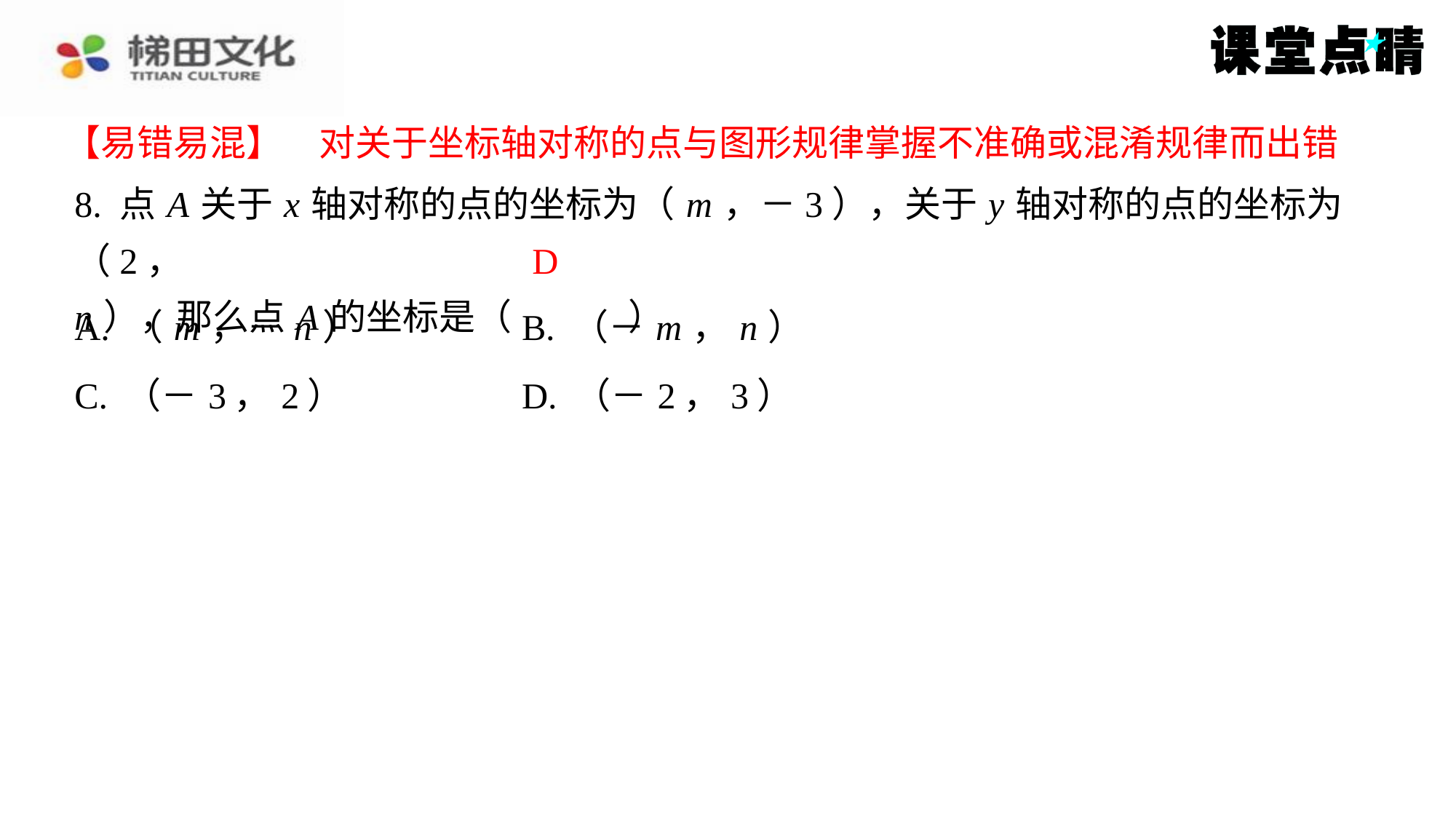

【易错易混】　对关于坐标轴对称的点与图形规律掌握不准确或混淆规律而出错
【易错易混】　对关于坐标轴对称的点与图形规律掌握不准确或混淆规律而出错
8. 点 A 关于 x 轴对称的点的坐标为（ m ，－3），关于 y 轴对称的点的坐标为（2，
n ），那么点 A 的坐标是（　D　）
D
| A. （ m ，－ n ） | B. （－ m ， n ） |
| --- | --- |
| C. （－3，2） | D. （－2，3） |